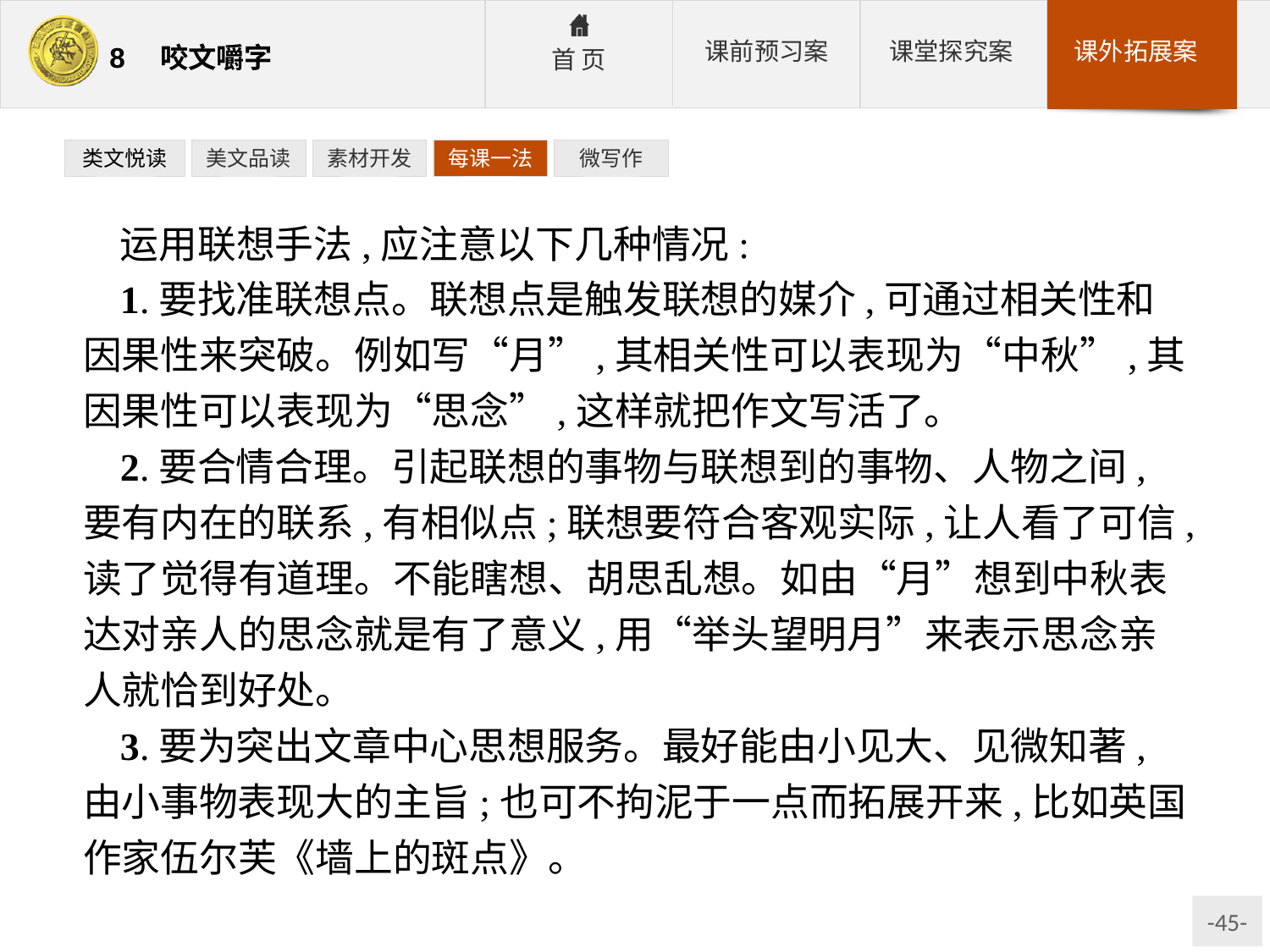

类文悦读
美文品读
素材开发
每课一法
微写作
运用联想手法,应注意以下几种情况:
1.要找准联想点。联想点是触发联想的媒介,可通过相关性和因果性来突破。例如写“月”,其相关性可以表现为“中秋”,其因果性可以表现为“思念”,这样就把作文写活了。
2.要合情合理。引起联想的事物与联想到的事物、人物之间,要有内在的联系,有相似点;联想要符合客观实际,让人看了可信,读了觉得有道理。不能瞎想、胡思乱想。如由“月”想到中秋表达对亲人的思念就是有了意义,用“举头望明月”来表示思念亲人就恰到好处。
3.要为突出文章中心思想服务。最好能由小见大、见微知著,由小事物表现大的主旨;也可不拘泥于一点而拓展开来,比如英国作家伍尔芙《墙上的斑点》。